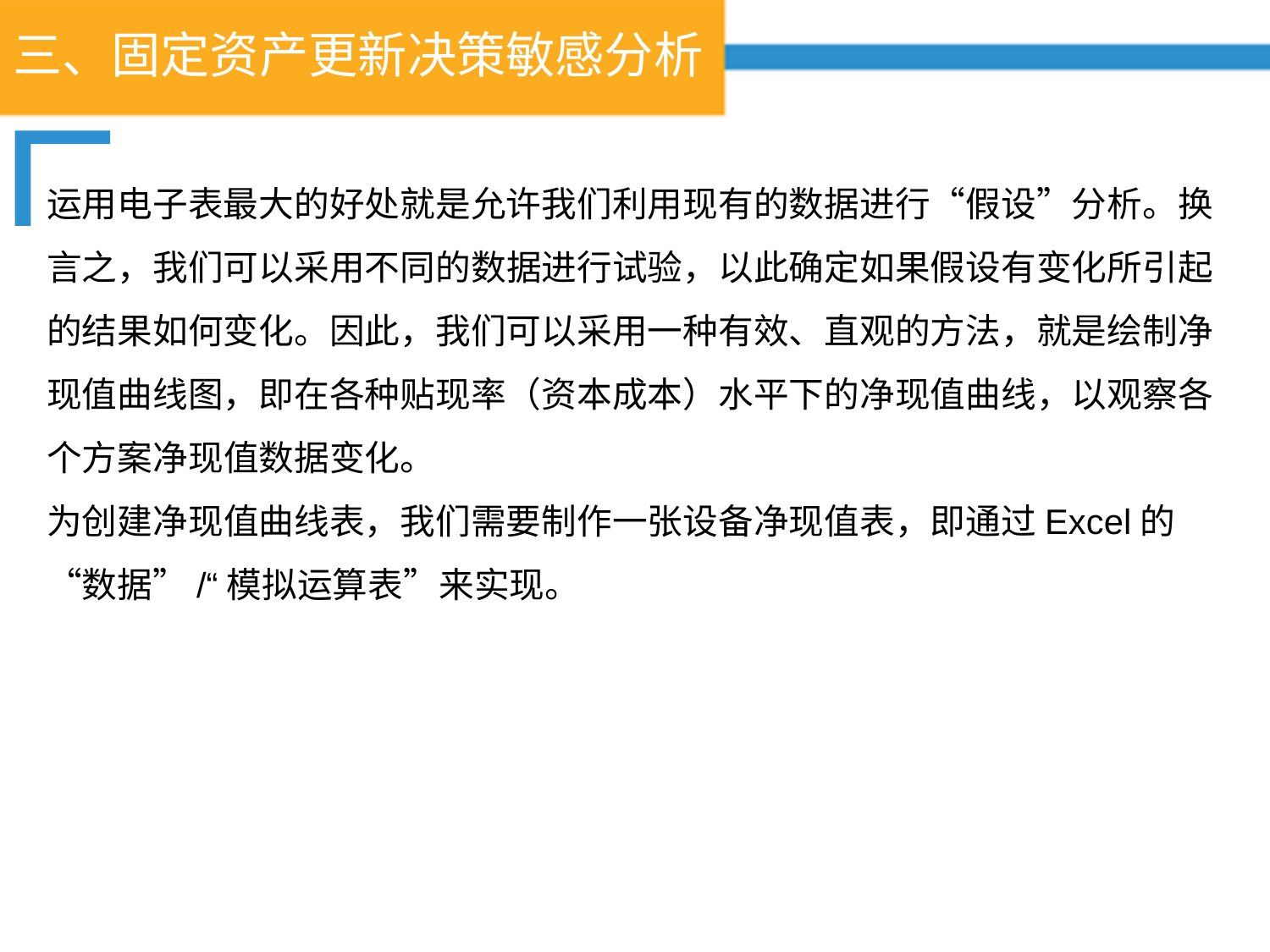

# 三、固定资产更新决策敏感分析

运用电子表最大的好处就是允许我们利用现有的数据进行“假设”分析。换言之，我们可以采用不同的数据进行试验，以此确定如果假设有变化所引起的结果如何变化。因此，我们可以采用一种有效、直观的方法，就是绘制净现值曲线图，即在各种贴现率（资本成本）水平下的净现值曲线，以观察各个方案净现值数据变化。
为创建净现值曲线表，我们需要制作一张设备净现值表，即通过Excel的“数据”/“模拟运算表”来实现。